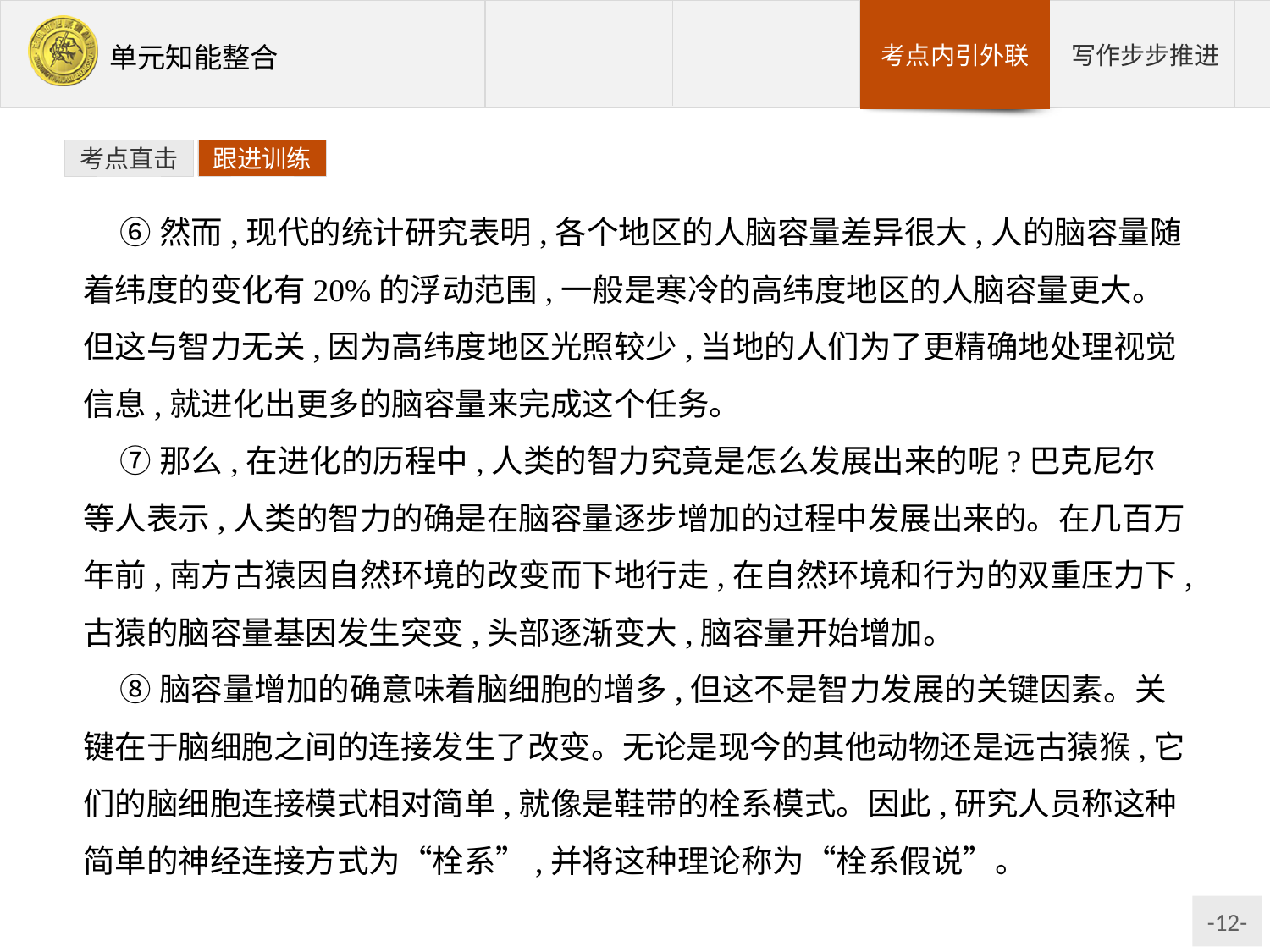

考点直击
跟进训练
⑥然而,现代的统计研究表明,各个地区的人脑容量差异很大,人的脑容量随着纬度的变化有20%的浮动范围,一般是寒冷的高纬度地区的人脑容量更大。但这与智力无关,因为高纬度地区光照较少,当地的人们为了更精确地处理视觉信息,就进化出更多的脑容量来完成这个任务。
⑦那么,在进化的历程中,人类的智力究竟是怎么发展出来的呢?巴克尼尔等人表示,人类的智力的确是在脑容量逐步增加的过程中发展出来的。在几百万年前,南方古猿因自然环境的改变而下地行走,在自然环境和行为的双重压力下,古猿的脑容量基因发生突变,头部逐渐变大,脑容量开始增加。
⑧脑容量增加的确意味着脑细胞的增多,但这不是智力发展的关键因素。关键在于脑细胞之间的连接发生了改变。无论是现今的其他动物还是远古猿猴,它们的脑细胞连接模式相对简单,就像是鞋带的栓系模式。因此,研究人员称这种简单的神经连接方式为“栓系”,并将这种理论称为“栓系假说”。